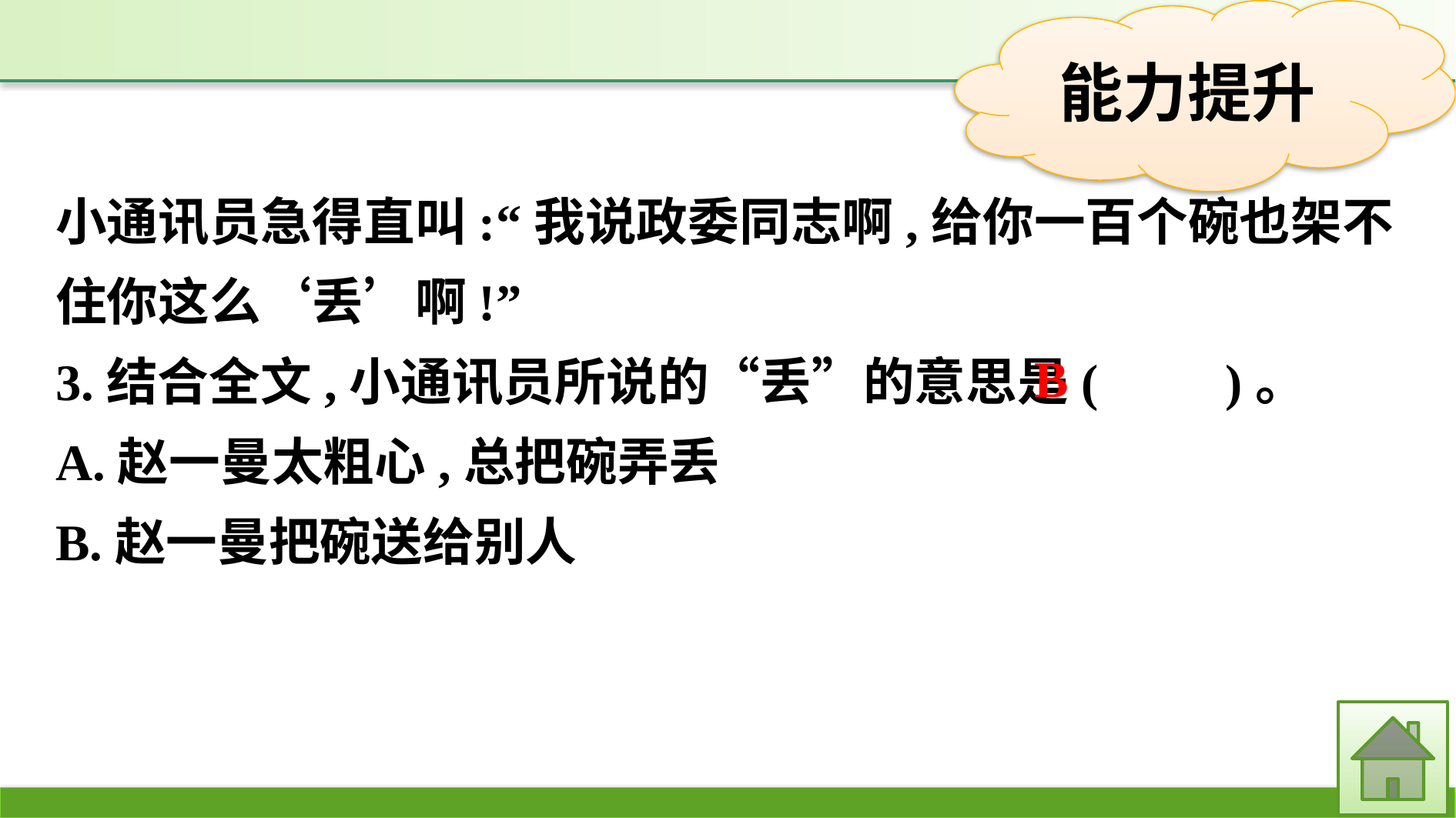

小通讯员急得直叫:“我说政委同志啊,给你一百个碗也架不住你这么‘丢’啊!”
3.结合全文,小通讯员所说的“丢”的意思是(　　)。
A.赵一曼太粗心,总把碗弄丢
B.赵一曼把碗送给别人
B